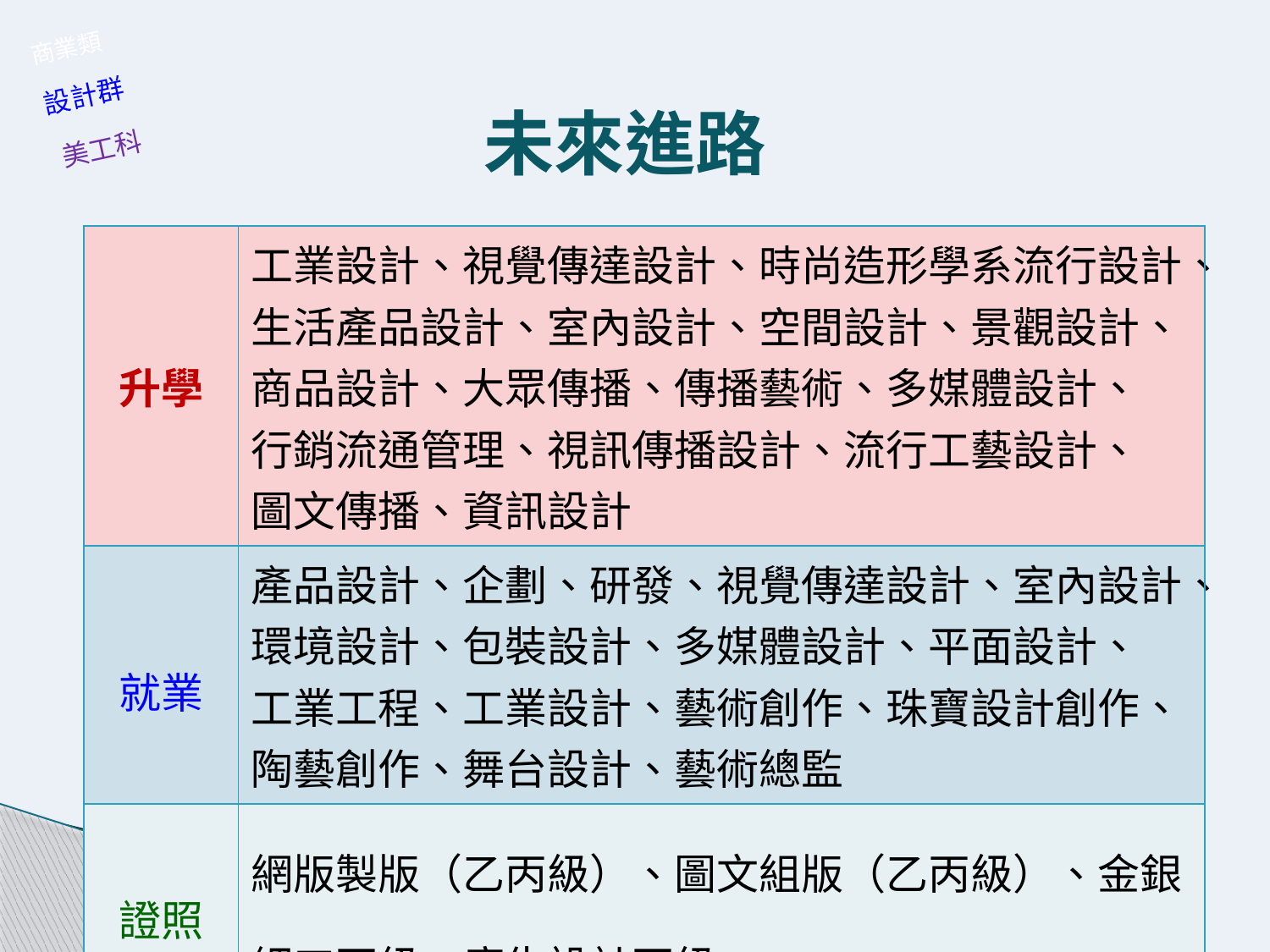

商業類

設計群
未來進路
美工科
| 升學 | 工業設計、視覺傳達設計、時尚造形學系流行設計、生活產品設計、室內設計、空間設計、景觀設計、商品設計、大眾傳播、傳播藝術、多媒體設計、 行銷流通管理、視訊傳播設計、流行工藝設計、 圖文傳播、資訊設計 |
| --- | --- |
| 就業 | 產品設計、企劃、研發、視覺傳達設計、室內設計、環境設計、包裝設計、多媒體設計、平面設計、 工業工程、工業設計、藝術創作、珠寶設計創作、陶藝創作、舞台設計、藝術總監 |
| 證照 | 網版製版（乙丙級）、圖文組版（乙丙級）、金銀細工丙級、廣告設計丙級 |